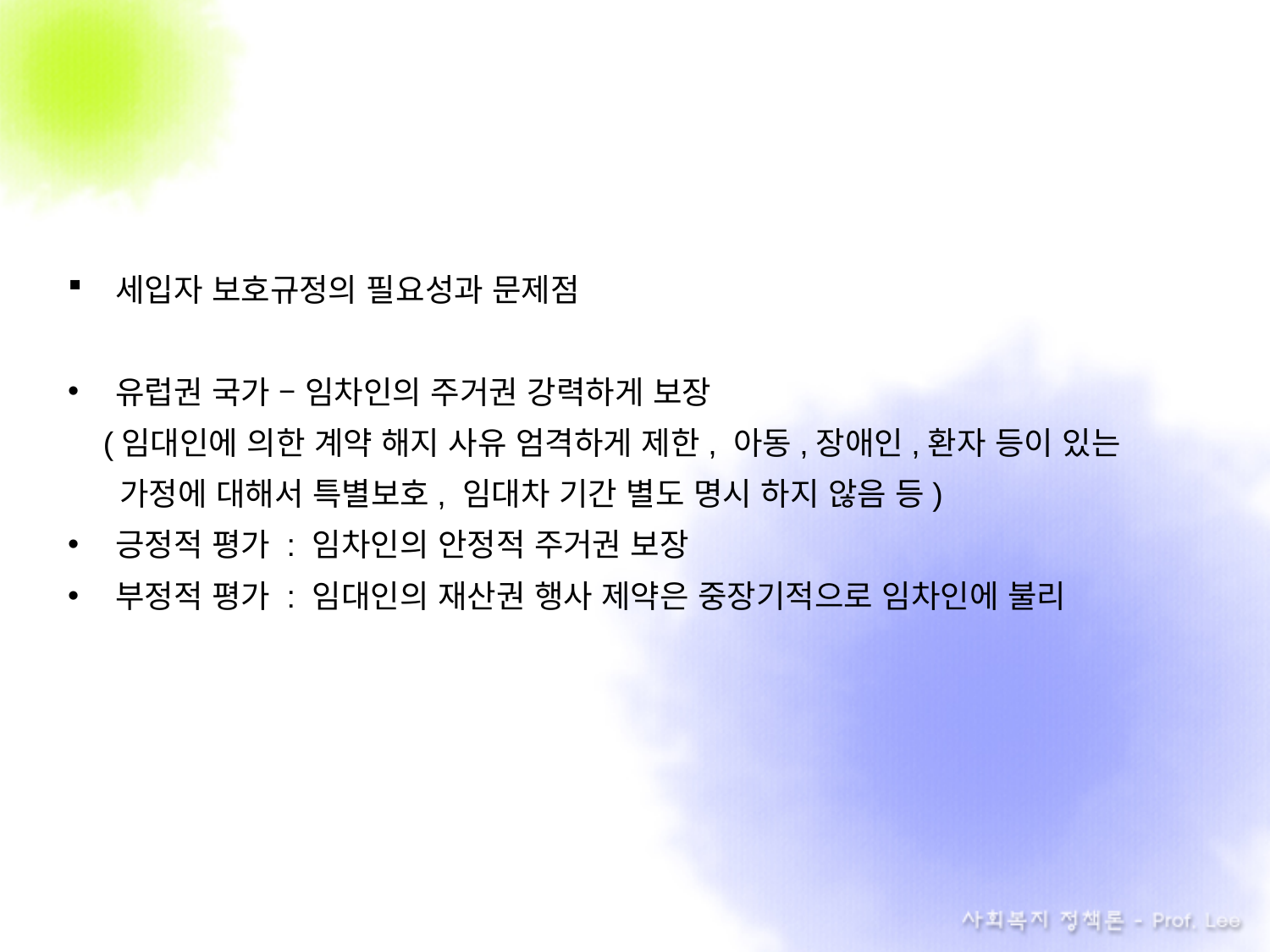

세입자 보호규정의 필요성과 문제점

유럽권 국가 – 임차인의 주거권 강력하게 보장
    (임대인에 의한 계약 해지 사유 엄격하게 제한, 아동,장애인,환자 등이 있는
     가정에 대해서 특별보호, 임대차 기간 별도 명시 하지 않음 등)
긍정적 평가 : 임차인의 안정적 주거권 보장
부정적 평가 : 임대인의 재산권 행사 제약은 중장기적으로 임차인에 불리